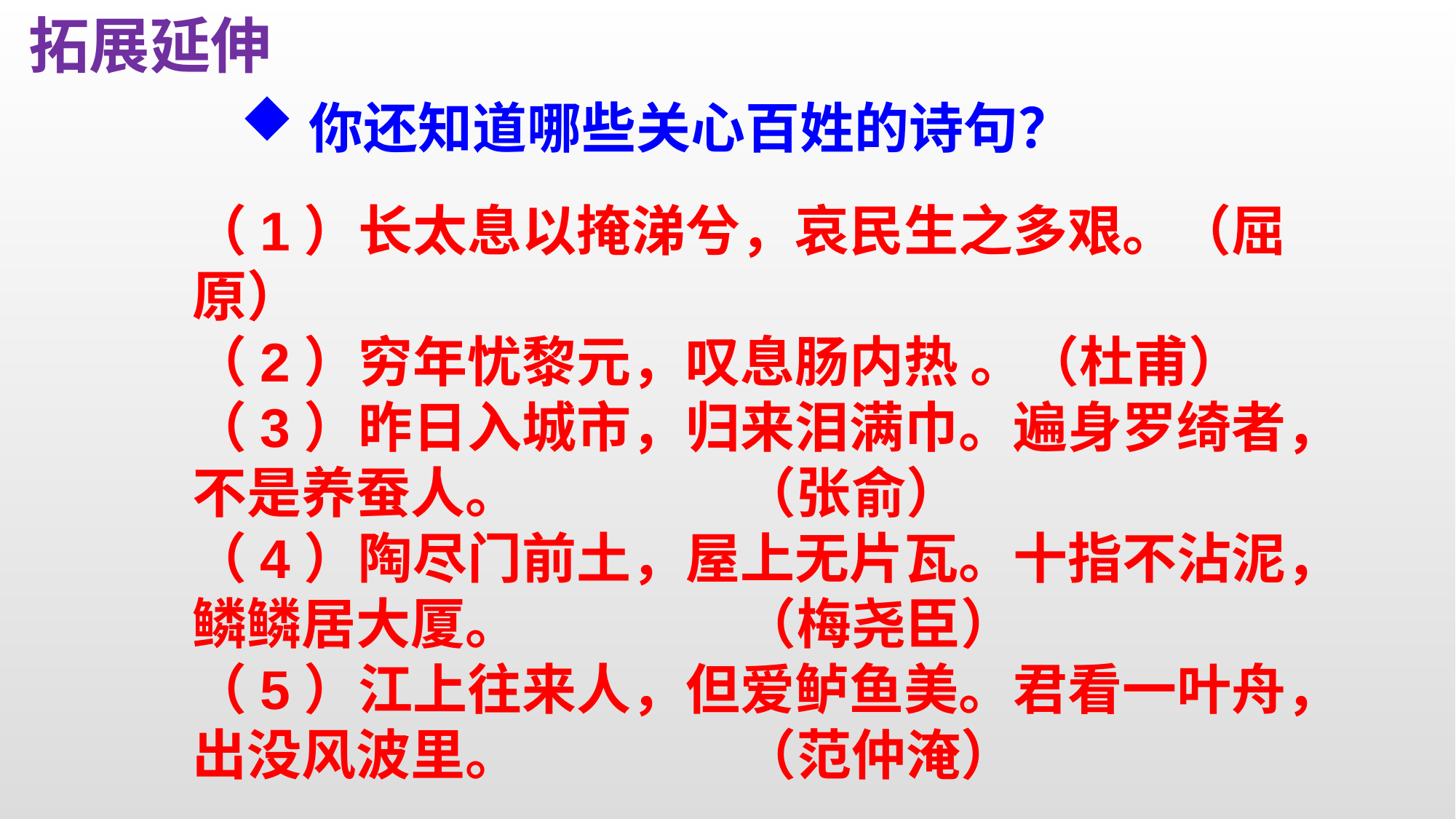

拓展延伸
你还知道哪些关心百姓的诗句？
（1）长太息以掩涕兮，哀民生之多艰。（屈原）
（2）穷年忧黎元，叹息肠内热 。（杜甫）
（3）昨日入城市，归来泪满巾。遍身罗绮者，不是养蚕人。                  （张俞）
（4）陶尽门前土，屋上无片瓦。十指不沾泥，鳞鳞居大厦。                  （梅尧臣）
（5）江上往来人，但爱鲈鱼美。君看一叶舟，出没风波里。                  （范仲淹）